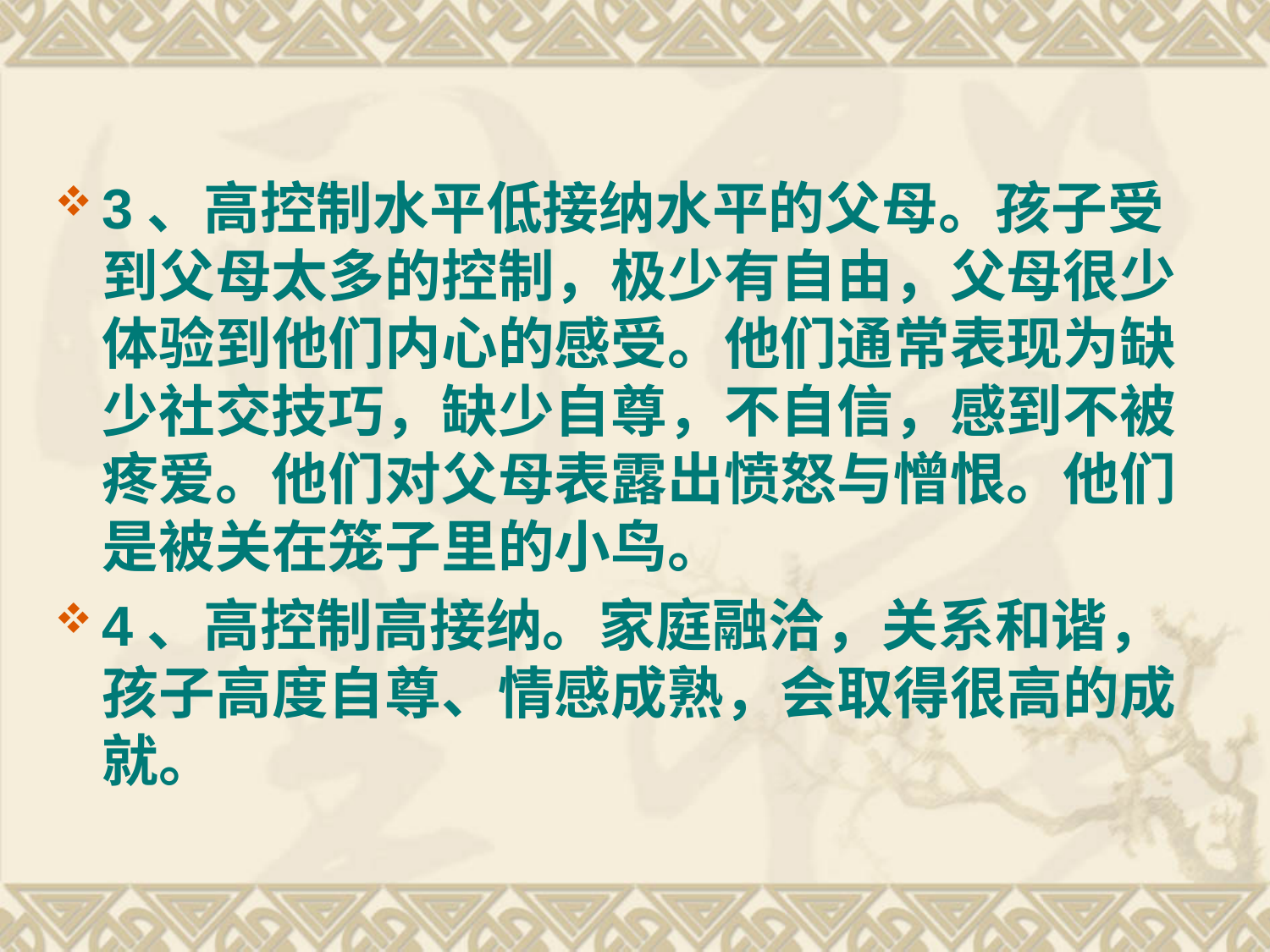

#
3、高控制水平低接纳水平的父母。孩子受到父母太多的控制，极少有自由，父母很少体验到他们内心的感受。他们通常表现为缺少社交技巧，缺少自尊，不自信，感到不被疼爱。他们对父母表露出愤怒与憎恨。他们是被关在笼子里的小鸟。
4、高控制高接纳。家庭融洽，关系和谐，孩子高度自尊、情感成熟，会取得很高的成就。